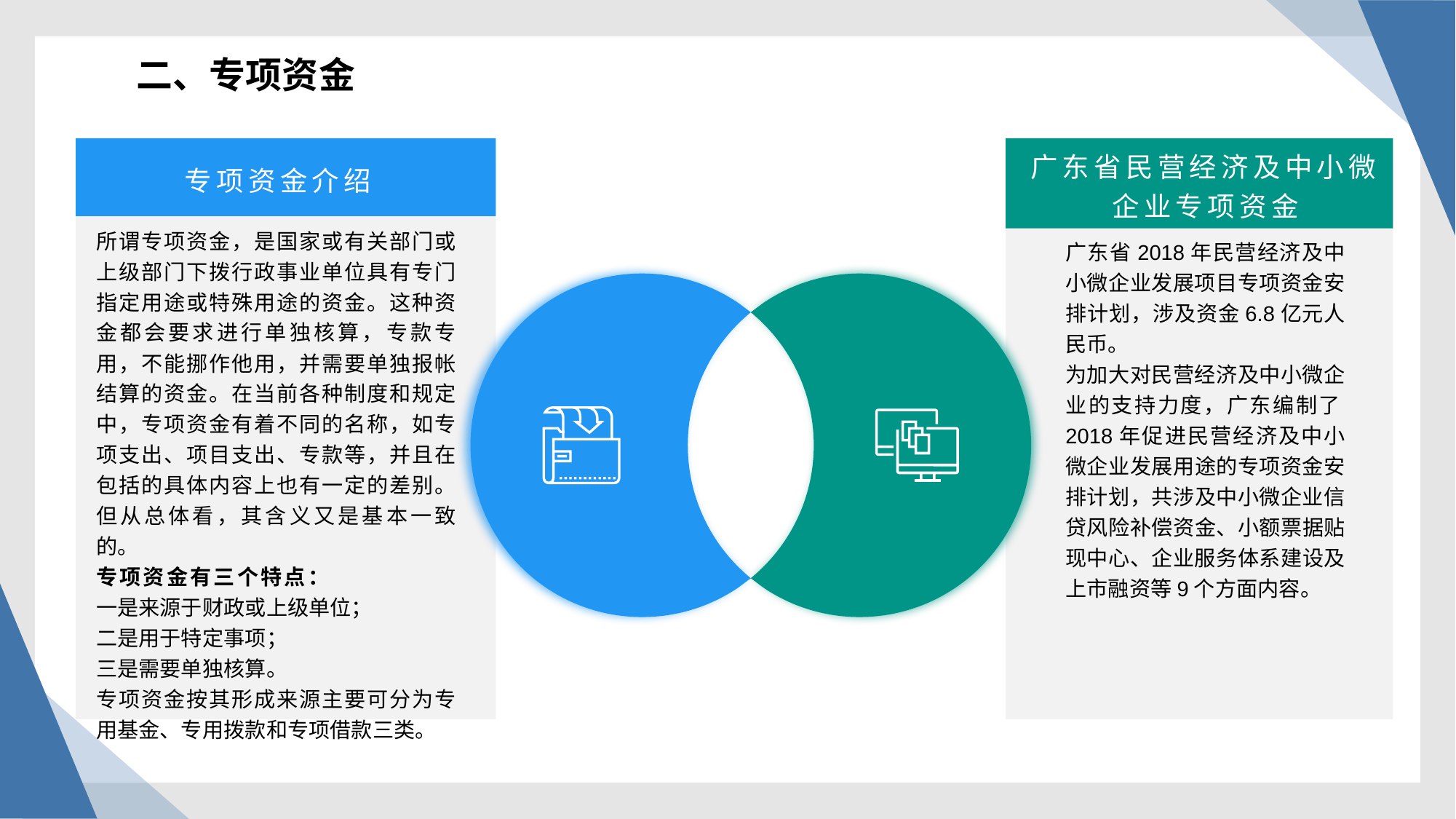

二、专项资金

广东省民营经济及中小微企业专项资金
专项资金介绍

所谓专项资金，是国家或有关部门或上级部门下拨行政事业单位具有专门指定用途或特殊用途的资金。这种资金都会要求进行单独核算，专款专用，不能挪作他用，并需要单独报帐结算的资金。在当前各种制度和规定中，专项资金有着不同的名称，如专项支出、项目支出、专款等，并且在包括的具体内容上也有一定的差别。但从总体看，其含义又是基本一致的。
专项资金有三个特点：
一是来源于财政或上级单位；
二是用于特定事项；
三是需要单独核算。
专项资金按其形成来源主要可分为专用基金、专用拨款和专项借款三类。

广东省2018年民营经济及中小微企业发展项目专项资金安排计划，涉及资金6.8亿元人民币。
为加大对民营经济及中小微企业的支持力度，广东编制了2018年促进民营经济及中小微企业发展用途的专项资金安排计划，共涉及中小微企业信贷风险补偿资金、小额票据贴现中心、企业服务体系建设及上市融资等9个方面内容。